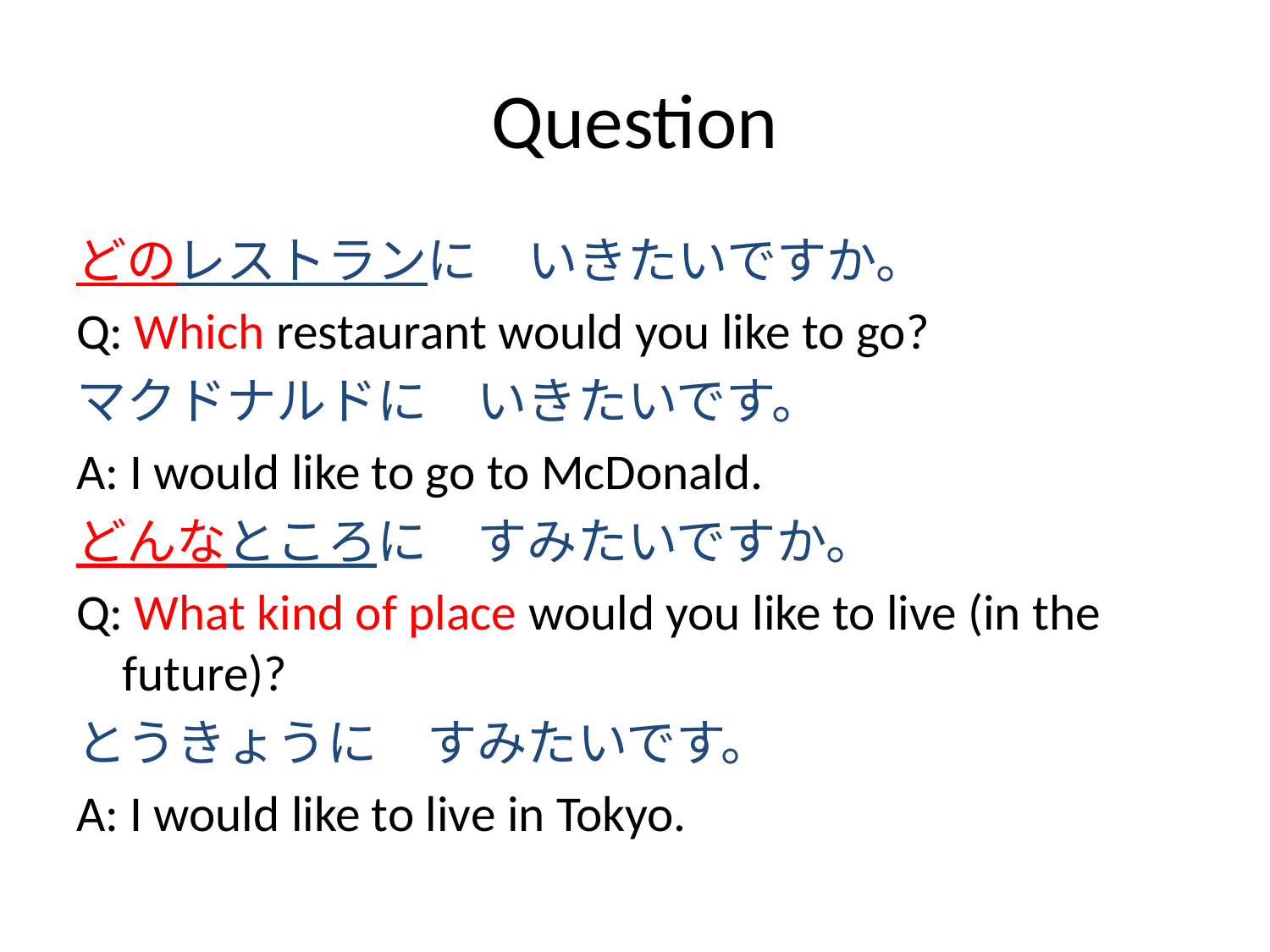

# Question
どのレストランに　いきたいですか。
Q: Which restaurant would you like to go?
マクドナルドに　いきたいです。
A: I would like to go to McDonald.
どんなところに　すみたいですか。
Q: What kind of place would you like to live (in the future)?
とうきょうに　すみたいです。
A: I would like to live in Tokyo.